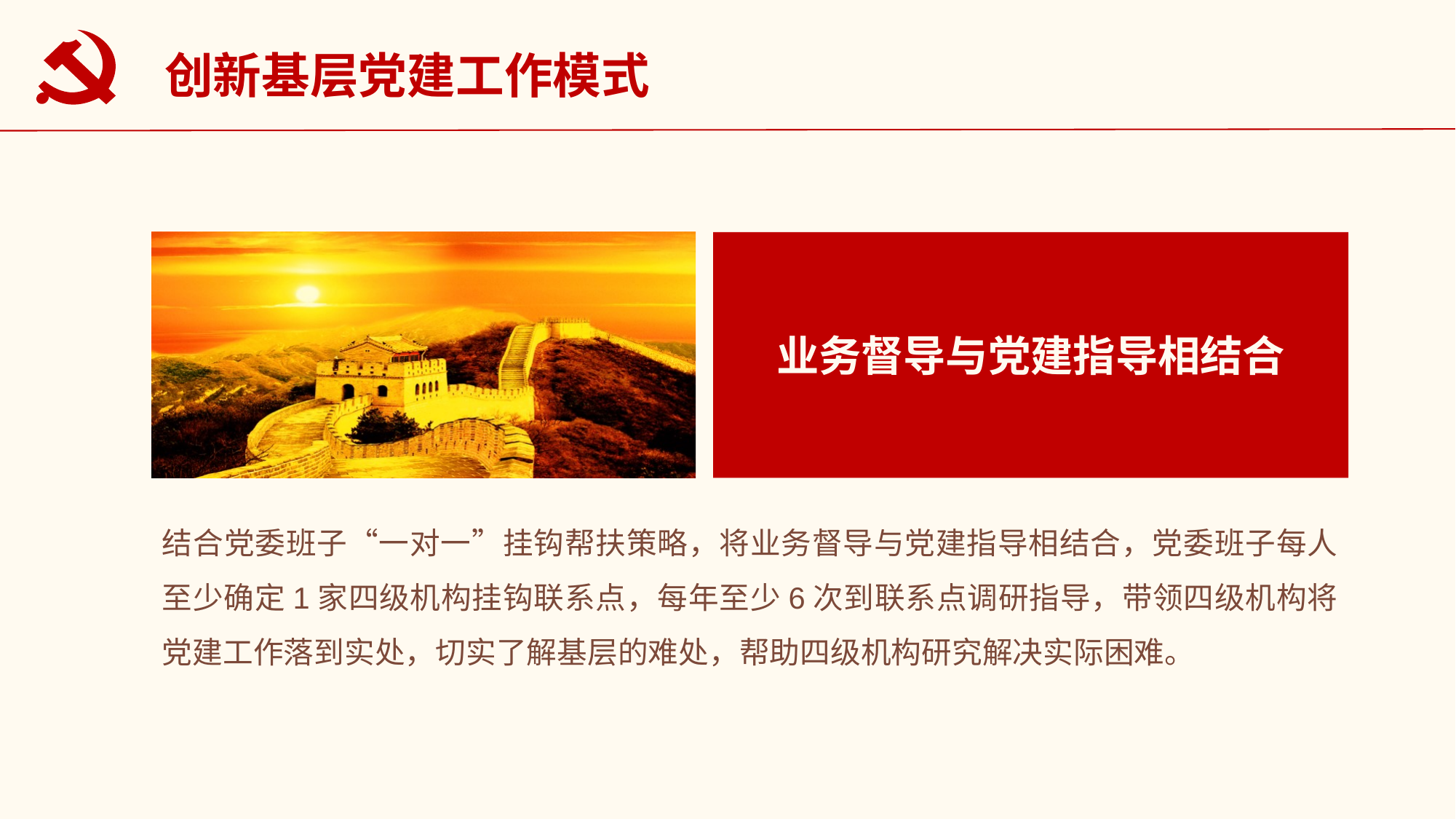

创新基层党建工作模式

业务督导与党建指导相结合
结合党委班子“一对一”挂钩帮扶策略，将业务督导与党建指导相结合，党委班子每人至少确定1家四级机构挂钩联系点，每年至少6次到联系点调研指导，带领四级机构将党建工作落到实处，切实了解基层的难处，帮助四级机构研究解决实际困难。